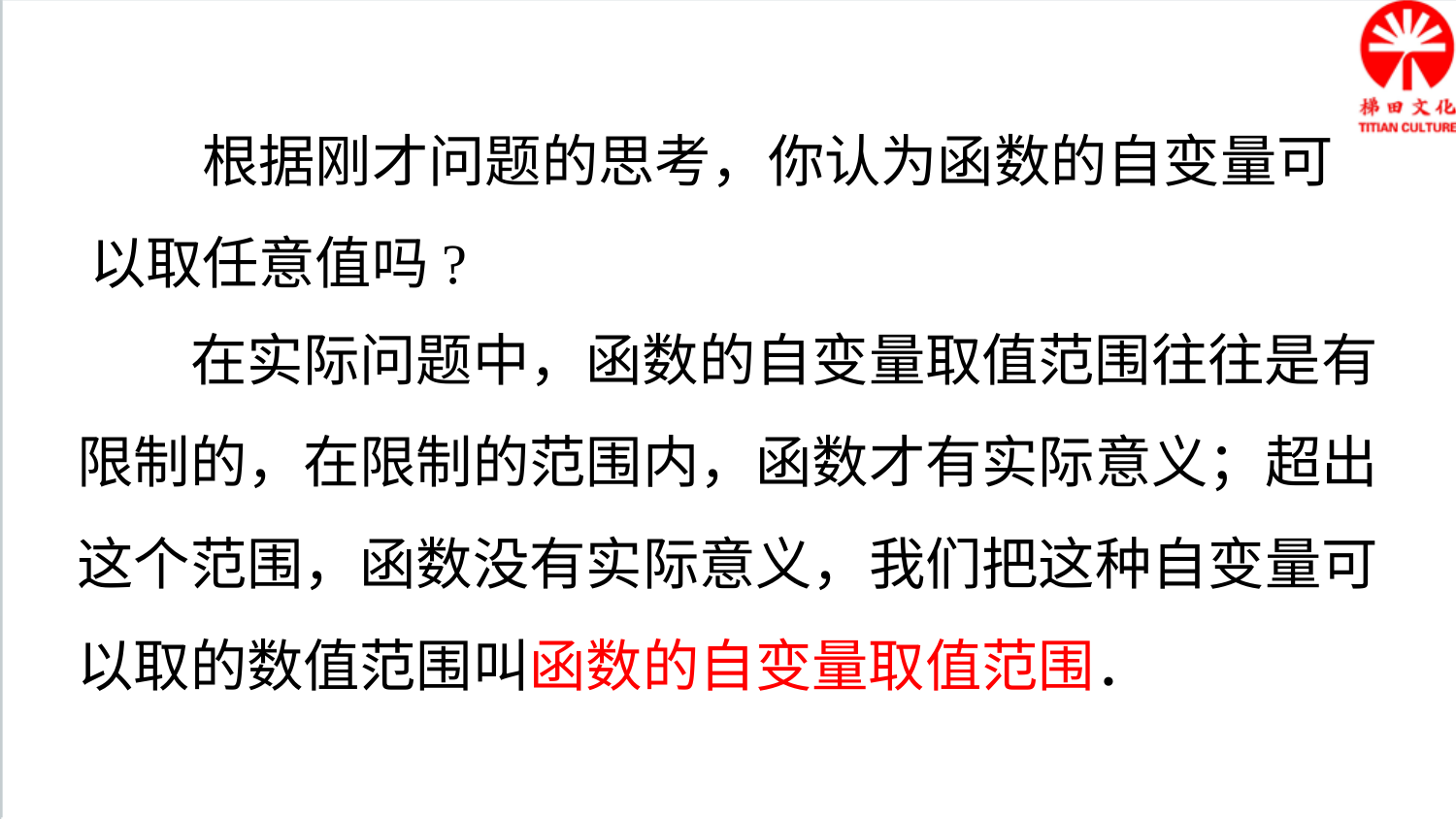

根据刚才问题的思考，你认为函数的自变量可以取任意值吗?
　　在实际问题中，函数的自变量取值范围往往是有限制的，在限制的范围内，函数才有实际意义；超出这个范围，函数没有实际意义，我们把这种自变量可以取的数值范围叫函数的自变量取值范围．